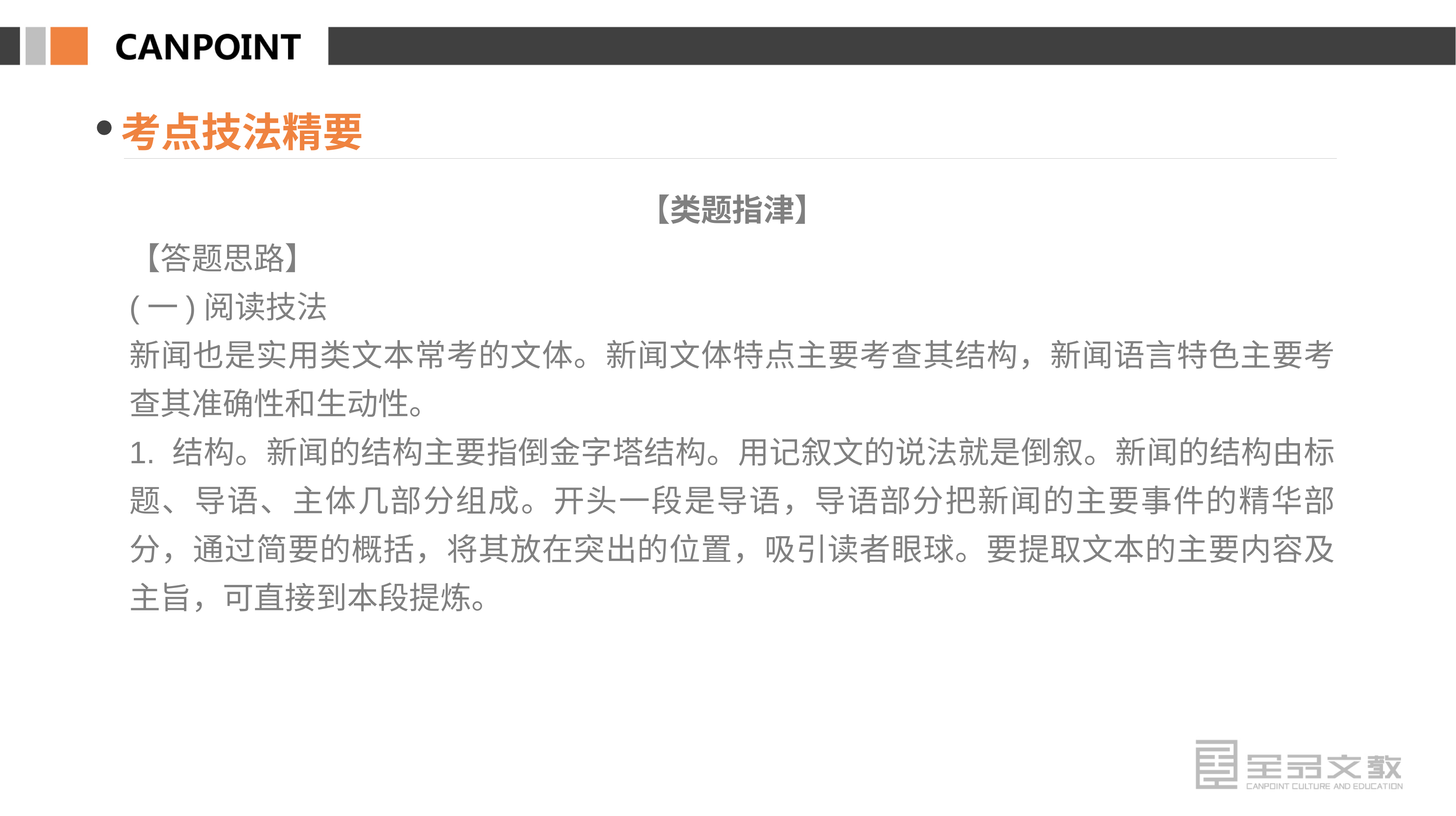

考点技法精要

【类题指津】
【答题思路】
(一)阅读技法
新闻也是实用类文本常考的文体。新闻文体特点主要考查其结构，新闻语言特色主要考查其准确性和生动性。
1. 结构。新闻的结构主要指倒金字塔结构。用记叙文的说法就是倒叙。新闻的结构由标题、导语、主体几部分组成。开头一段是导语，导语部分把新闻的主要事件的精华部分，通过简要的概括，将其放在突出的位置，吸引读者眼球。要提取文本的主要内容及主旨，可直接到本段提炼。